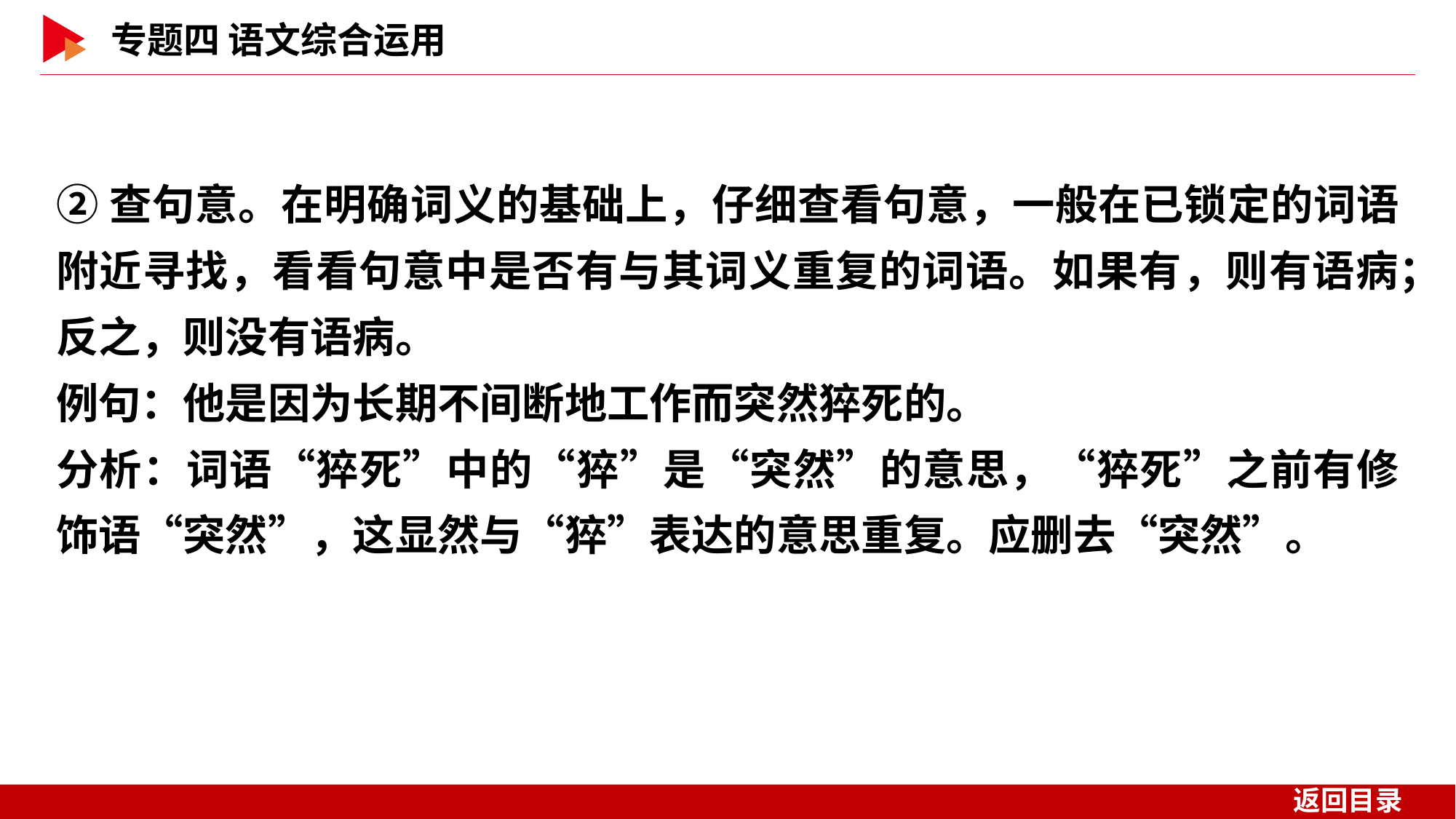

②查句意。在明确词义的基础上，仔细查看句意，一般在已锁定的词语附近寻找，看看句意中是否有与其词义重复的词语。如果有，则有语病；反之，则没有语病。
例句：他是因为长期不间断地工作而突然猝死的。
分析：词语“猝死”中的“猝”是“突然”的意思，“猝死”之前有修饰语“突然”，这显然与“猝”表达的意思重复。应删去“突然”。